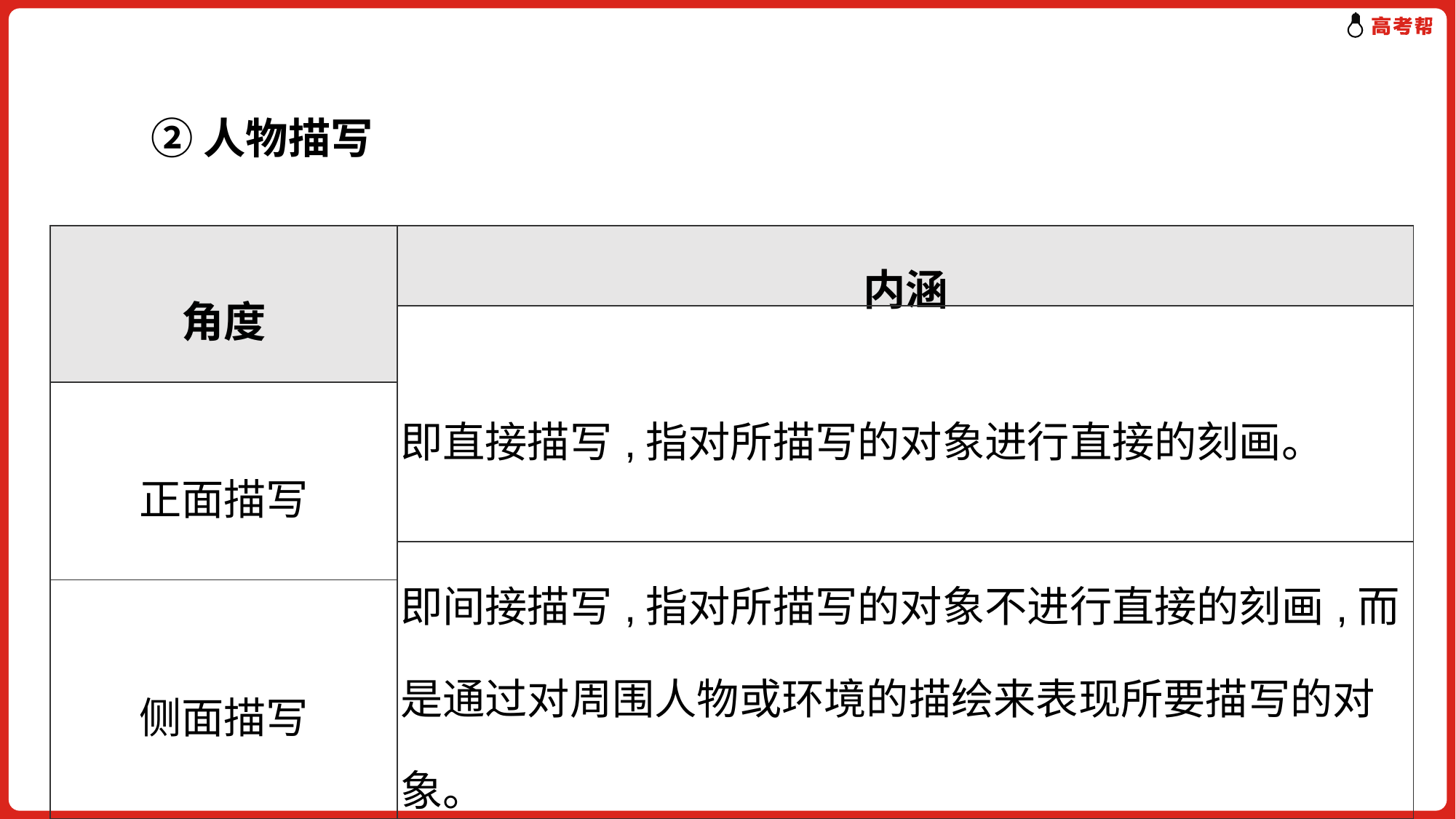

②人物描写
| 角度 | 内涵 |
| --- | --- |
|  | 即直接描写,指对所描写的对象进行直接的刻画。 |
| 正面描写 |  |
|  | 即间接描写,指对所描写的对象不进行直接的刻画,而是通过对周围人物或环境的描绘来表现所要描写的对象。 |
| 侧面描写 |  |